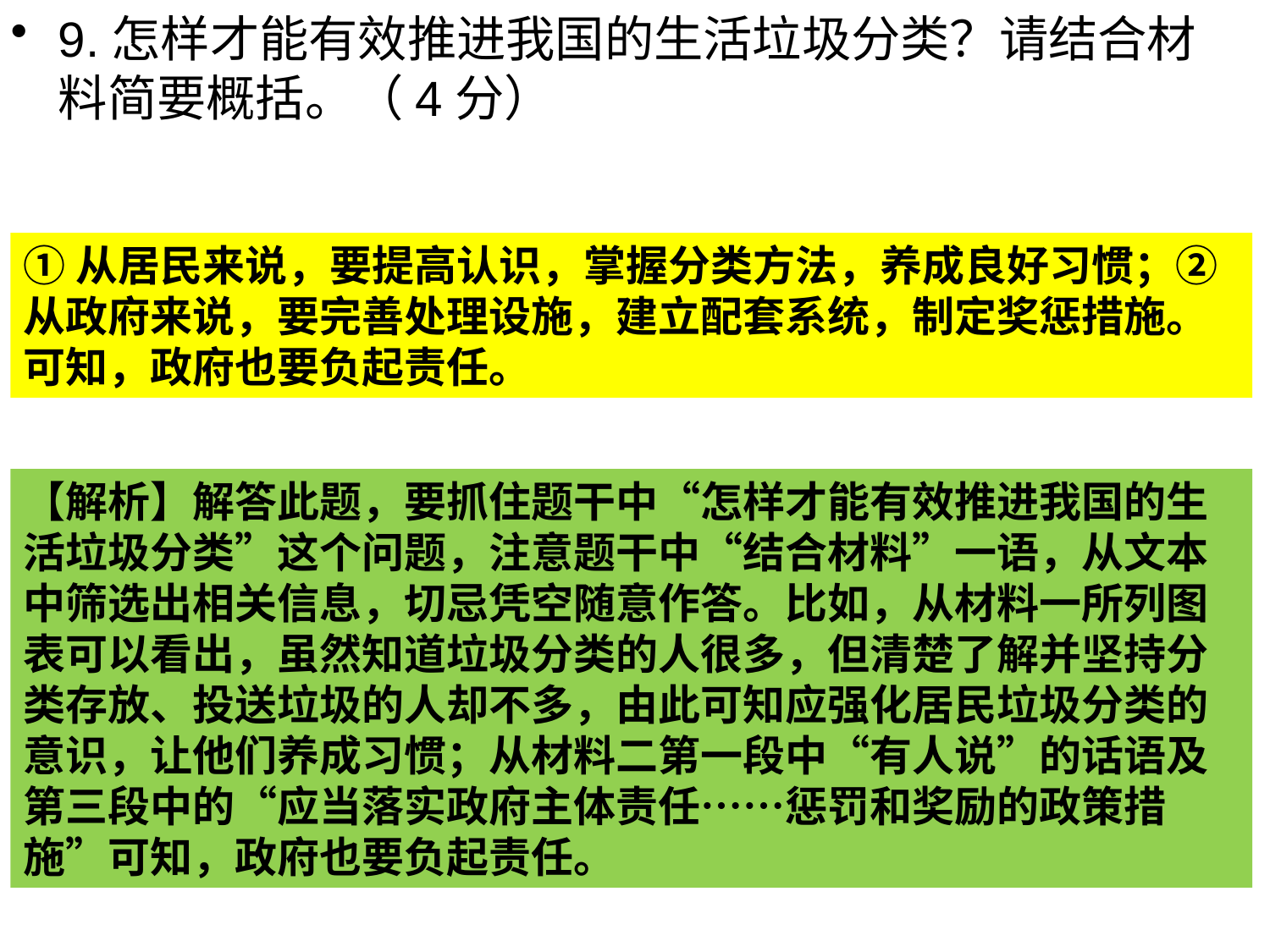

9.怎样才能有效推进我国的生活垃圾分类？请结合材料简要概括。（4分）
#
①从居民来说，要提高认识，掌握分类方法，养成良好习惯；②从政府来说，要完善处理设施，建立配套系统，制定奖惩措施。
可知，政府也要负起责任。
【解析】解答此题，要抓住题干中“怎样才能有效推进我国的生活垃圾分类”这个问题，注意题干中“结合材料”一语，从文本中筛选出相关信息，切忌凭空随意作答。比如，从材料一所列图表可以看出，虽然知道垃圾分类的人很多，但清楚了解并坚持分类存放、投送垃圾的人却不多，由此可知应强化居民垃圾分类的意识，让他们养成习惯；从材料二第一段中“有人说”的话语及第三段中的“应当落实政府主体责任……惩罚和奖励的政策措施”可知，政府也要负起责任。